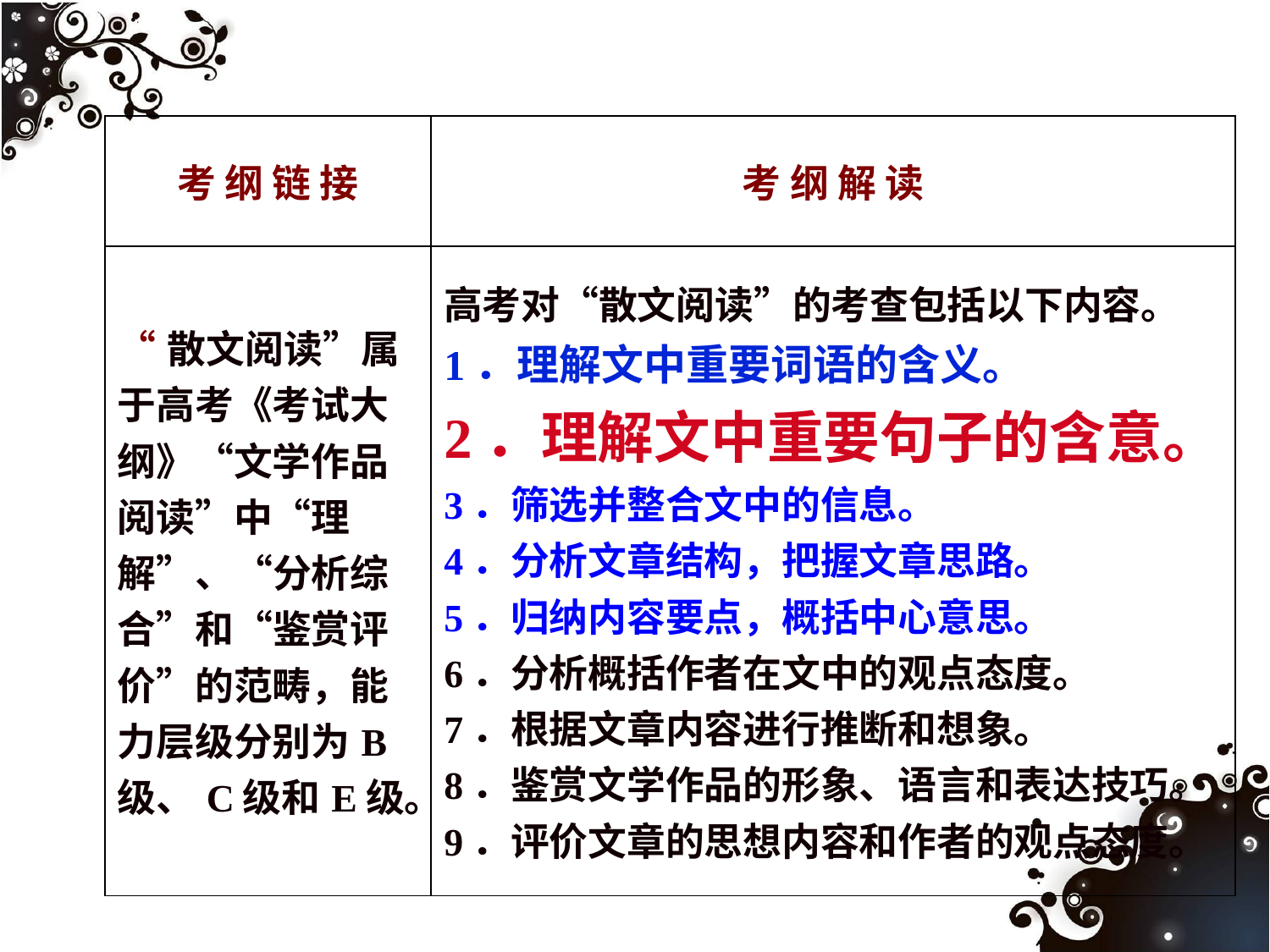

| 考 纲 链 接 | 考 纲 解 读 |
| --- | --- |
| “散文阅读”属于高考《考试大纲》“文学作品阅读”中“理解”、“分析综合”和“鉴赏评价”的范畴，能力层级分别为B级、C级和E级。 | 高考对“散文阅读”的考查包括以下内容。 1．理解文中重要词语的含义。 2．理解文中重要句子的含意。 3．筛选并整合文中的信息。 4．分析文章结构，把握文章思路。 5．归纳内容要点，概括中心意思。 6．分析概括作者在文中的观点态度。 7．根据文章内容进行推断和想象。 8．鉴赏文学作品的形象、语言和表达技巧。 9．评价文章的思想内容和作者的观点态度。 |